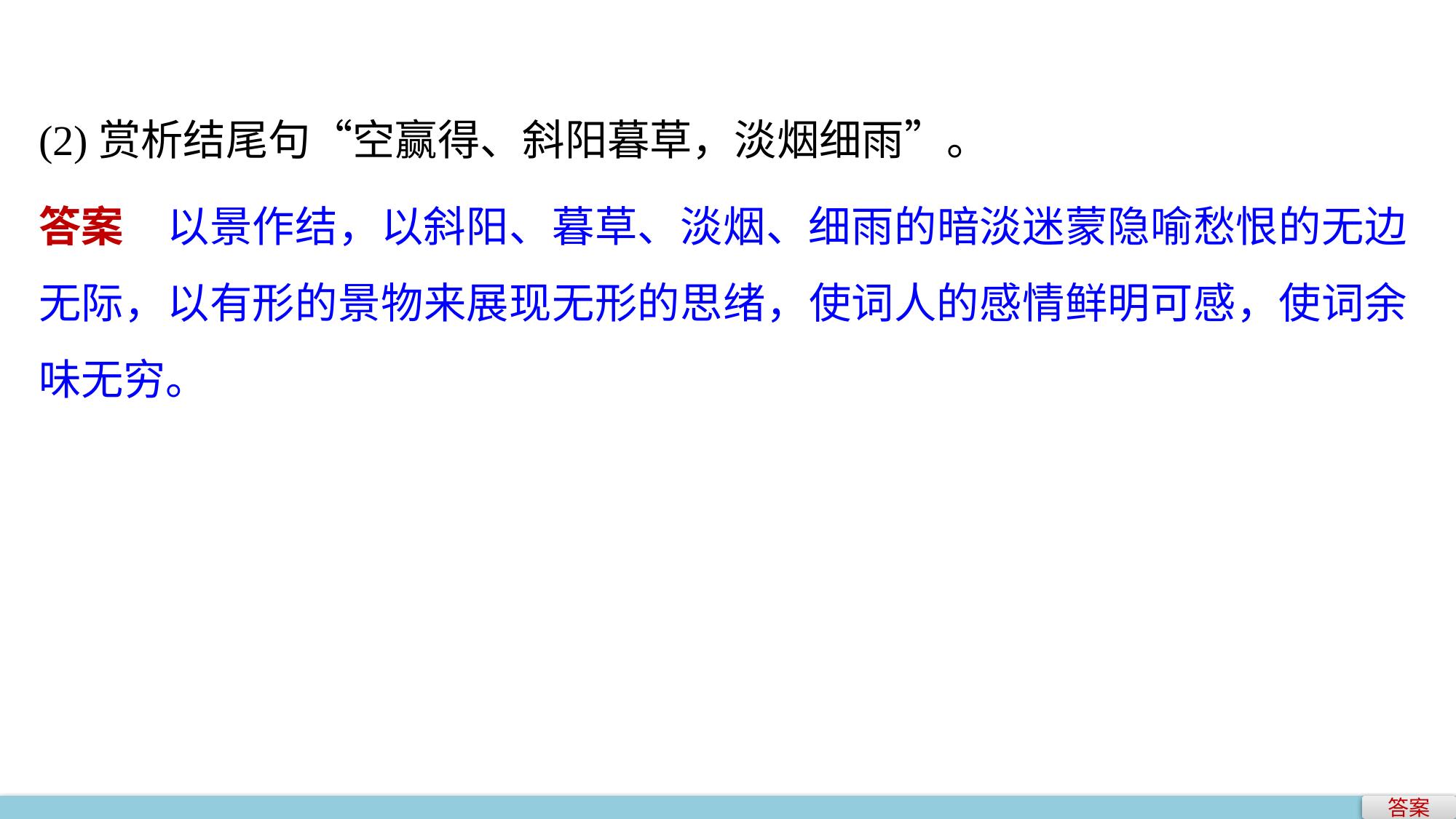

(2)赏析结尾句“空赢得、斜阳暮草，淡烟细雨”。
答案　以景作结，以斜阳、暮草、淡烟、细雨的暗淡迷蒙隐喻愁恨的无边无际，以有形的景物来展现无形的思绪，使词人的感情鲜明可感，使词余味无穷。

答案